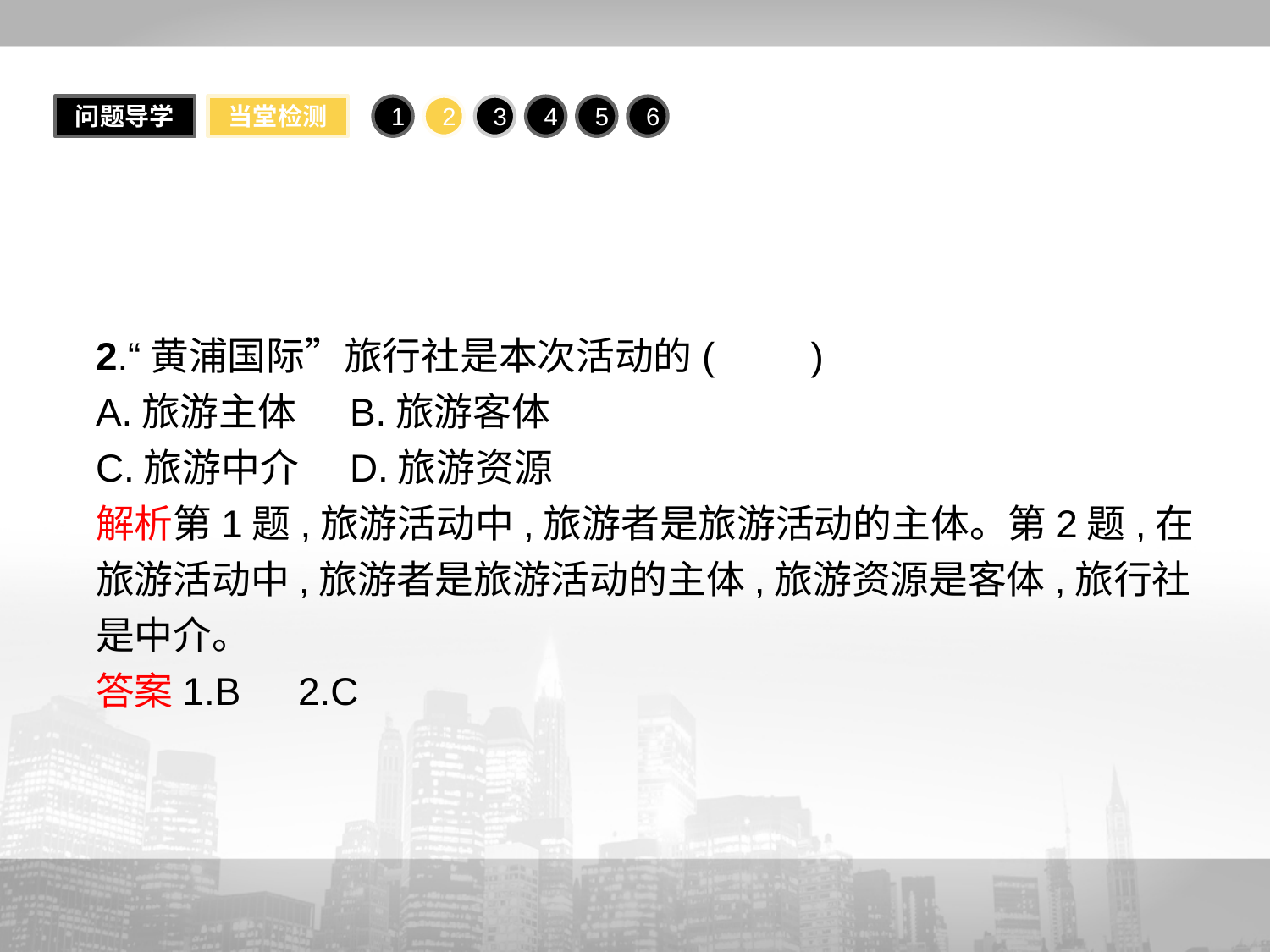

问题导学
当堂检测
1
2
3
4
5
6
2.“黄浦国际”旅行社是本次活动的(　　)
A.旅游主体	B.旅游客体
C.旅游中介	D.旅游资源
解析第1题,旅游活动中,旅游者是旅游活动的主体。第2题,在旅游活动中,旅游者是旅游活动的主体,旅游资源是客体,旅行社是中介。
答案1.B　2.C